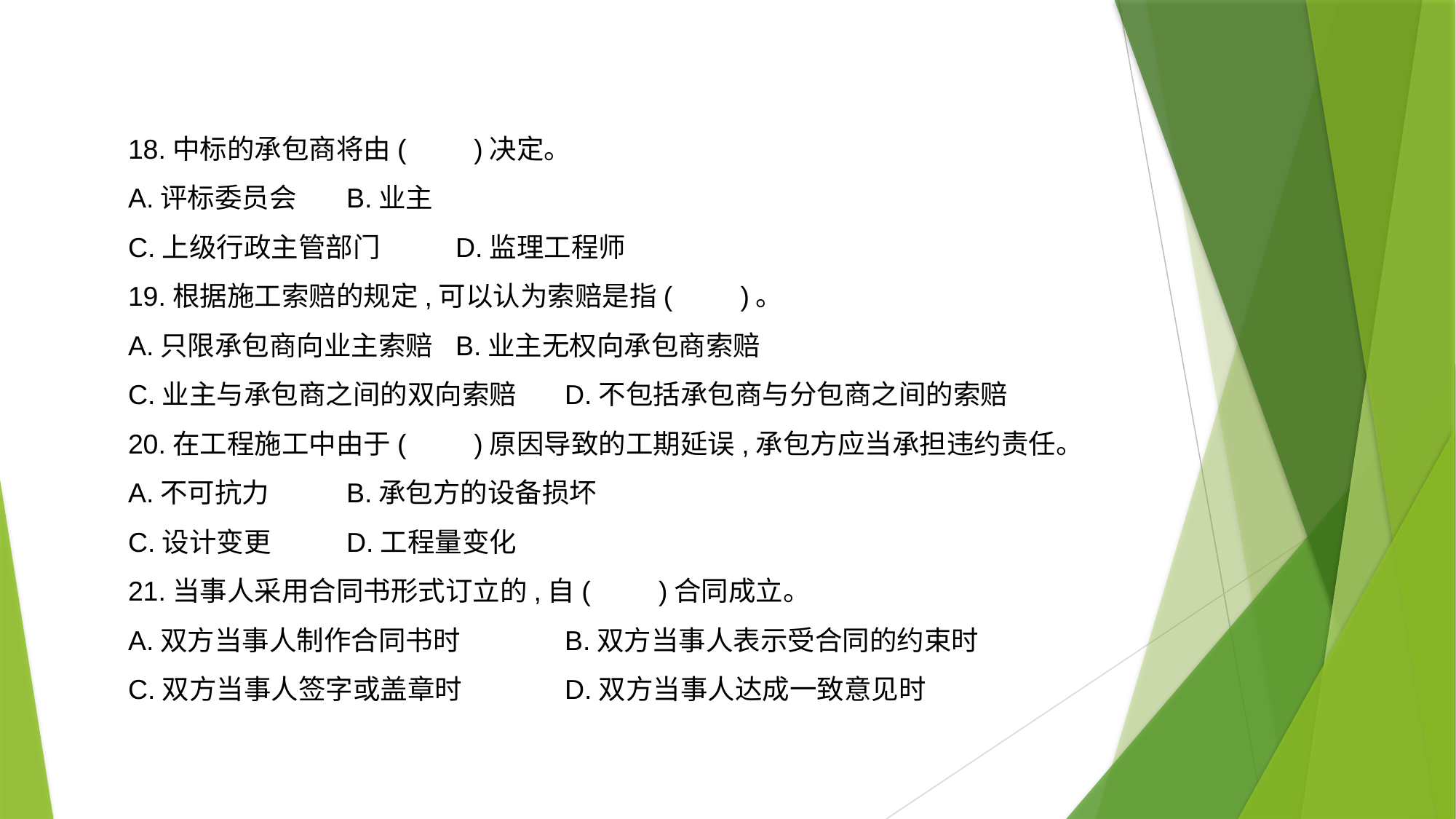

18.中标的承包商将由(　　)决定。
A.评标委员会	B.业主
C.上级行政主管部门	D.监理工程师
19.根据施工索赔的规定,可以认为索赔是指(　　)。
A.只限承包商向业主索赔	B.业主无权向承包商索赔
C.业主与承包商之间的双向索赔	D.不包括承包商与分包商之间的索赔
20.在工程施工中由于(　　)原因导致的工期延误,承包方应当承担违约责任。
A.不可抗力	B.承包方的设备损坏
C.设计变更	D.工程量变化
21.当事人采用合同书形式订立的,自(　　)合同成立。
A.双方当事人制作合同书时	B.双方当事人表示受合同的约束时
C.双方当事人签字或盖章时	D.双方当事人达成一致意见时